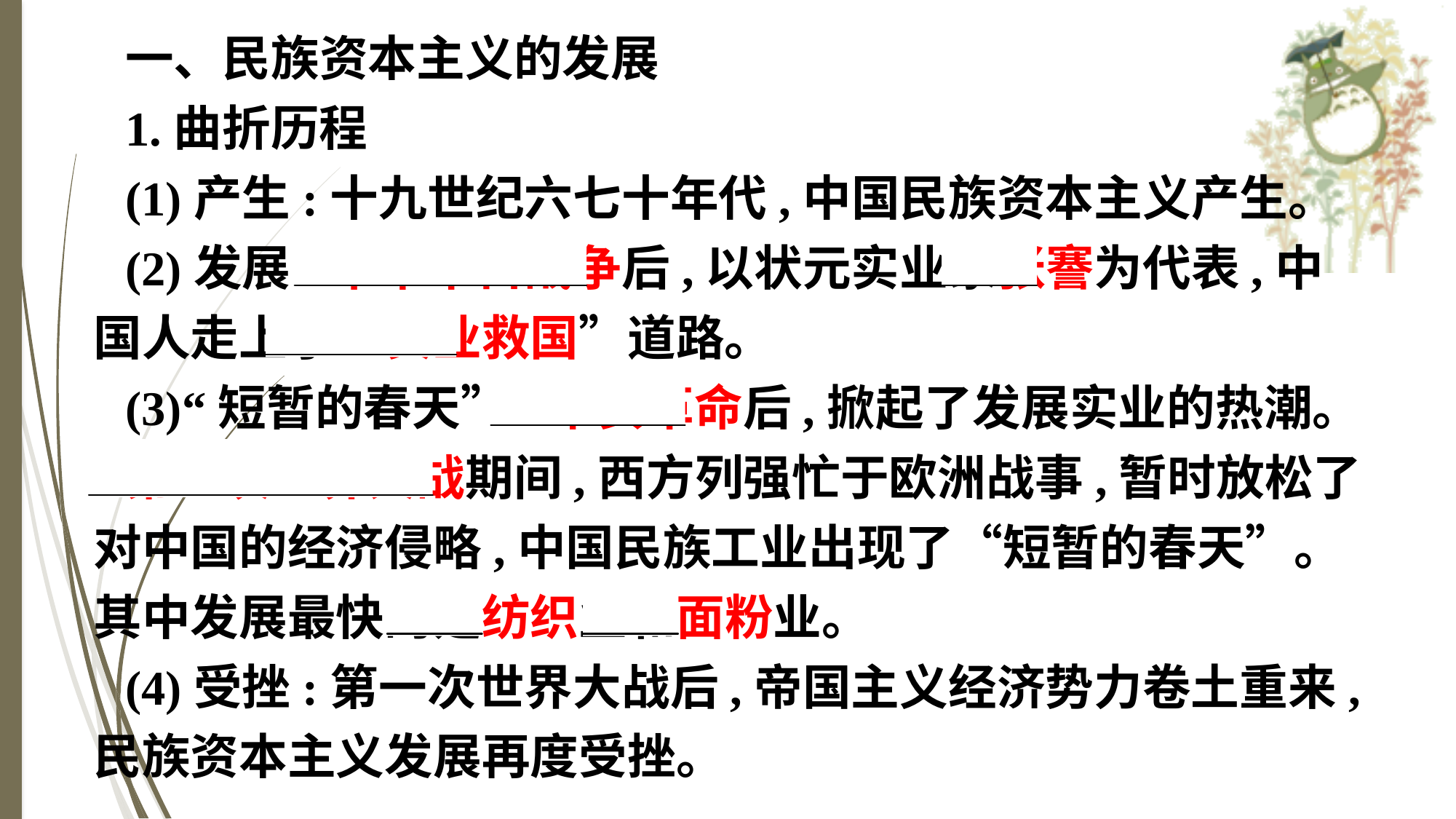

一、民族资本主义的发展
1.曲折历程
(1)产生:十九世纪六七十年代,中国民族资本主义产生。
(2)发展:甲午中日战争后,以状元实业家张謇为代表,中国人走上了“实业救国”道路。
(3)“短暂的春天”:辛亥革命后,掀起了发展实业的热潮。
第一次世界大战期间,西方列强忙于欧洲战事,暂时放松了对中国的经济侵略,中国民族工业出现了“短暂的春天”。其中发展最快的是纺织业和面粉业。
(4)受挫:第一次世界大战后,帝国主义经济势力卷土重来,民族资本主义发展再度受挫。